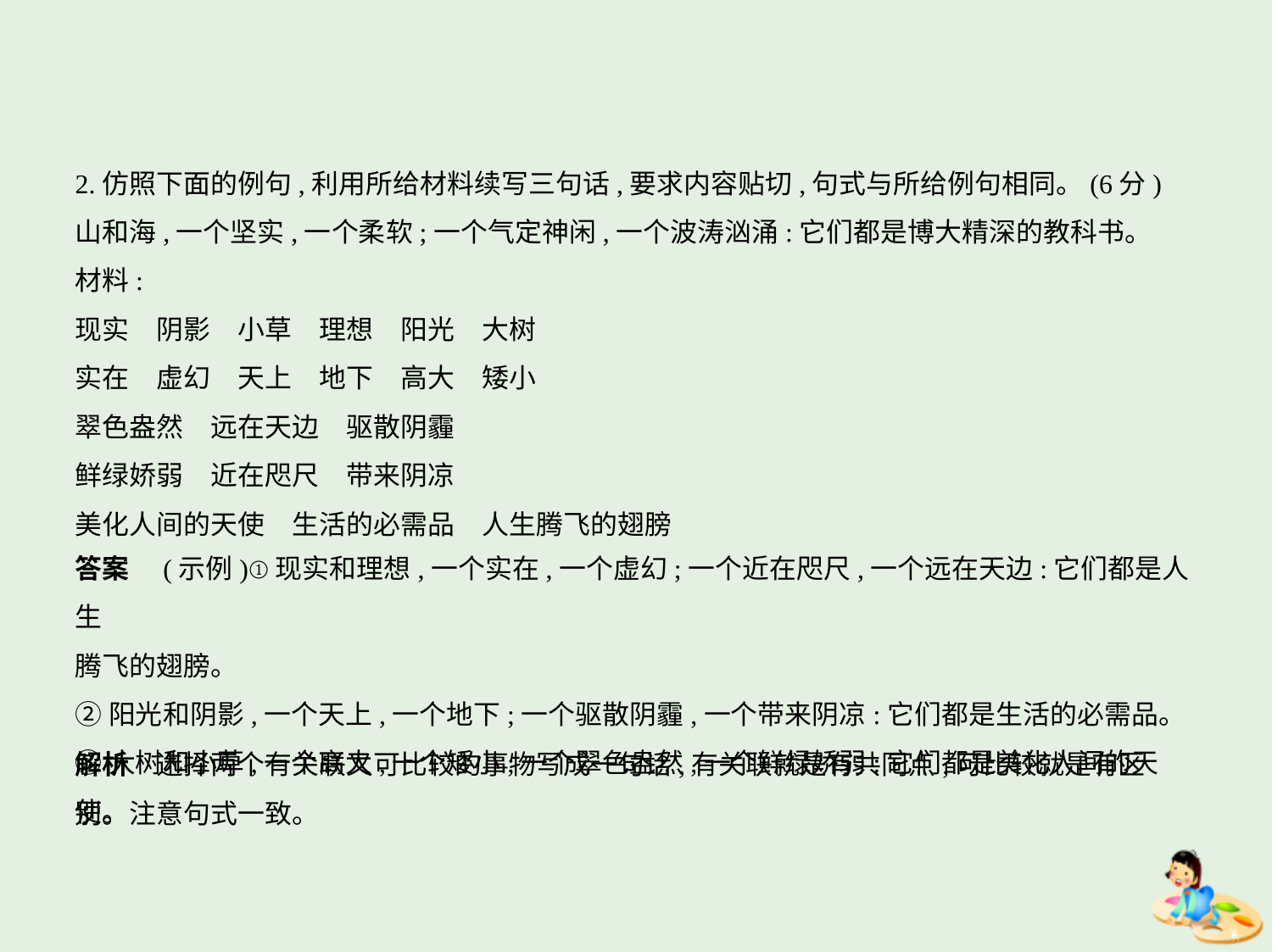

2.仿照下面的例句,利用所给材料续写三句话,要求内容贴切,句式与所给例句相同。(6分)
山和海,一个坚实,一个柔软;一个气定神闲,一个波涛汹涌:它们都是博大精深的教科书。
材料:
现实　阴影　小草　理想　阳光　大树
实在　虚幻　天上　地下　高大　矮小
翠色盎然　远在天边　驱散阴霾
鲜绿娇弱　近在咫尺　带来阴凉
美化人间的天使　生活的必需品　人生腾飞的翅膀
答案　(示例)①现实和理想,一个实在,一个虚幻;一个近在咫尺,一个远在天边:它们都是人生
腾飞的翅膀。
②阳光和阴影,一个天上,一个地下;一个驱散阴霾,一个带来阴凉:它们都是生活的必需品。
③大树和小草,一个高大,一个矮小;一个翠色盎然,一个鲜绿娇弱:它们都是美化人间的天使。
解析　选择两个有关联又可比较的事物写成一句话,有关联就是有共同点,可比较就是有区
别。注意句式一致。